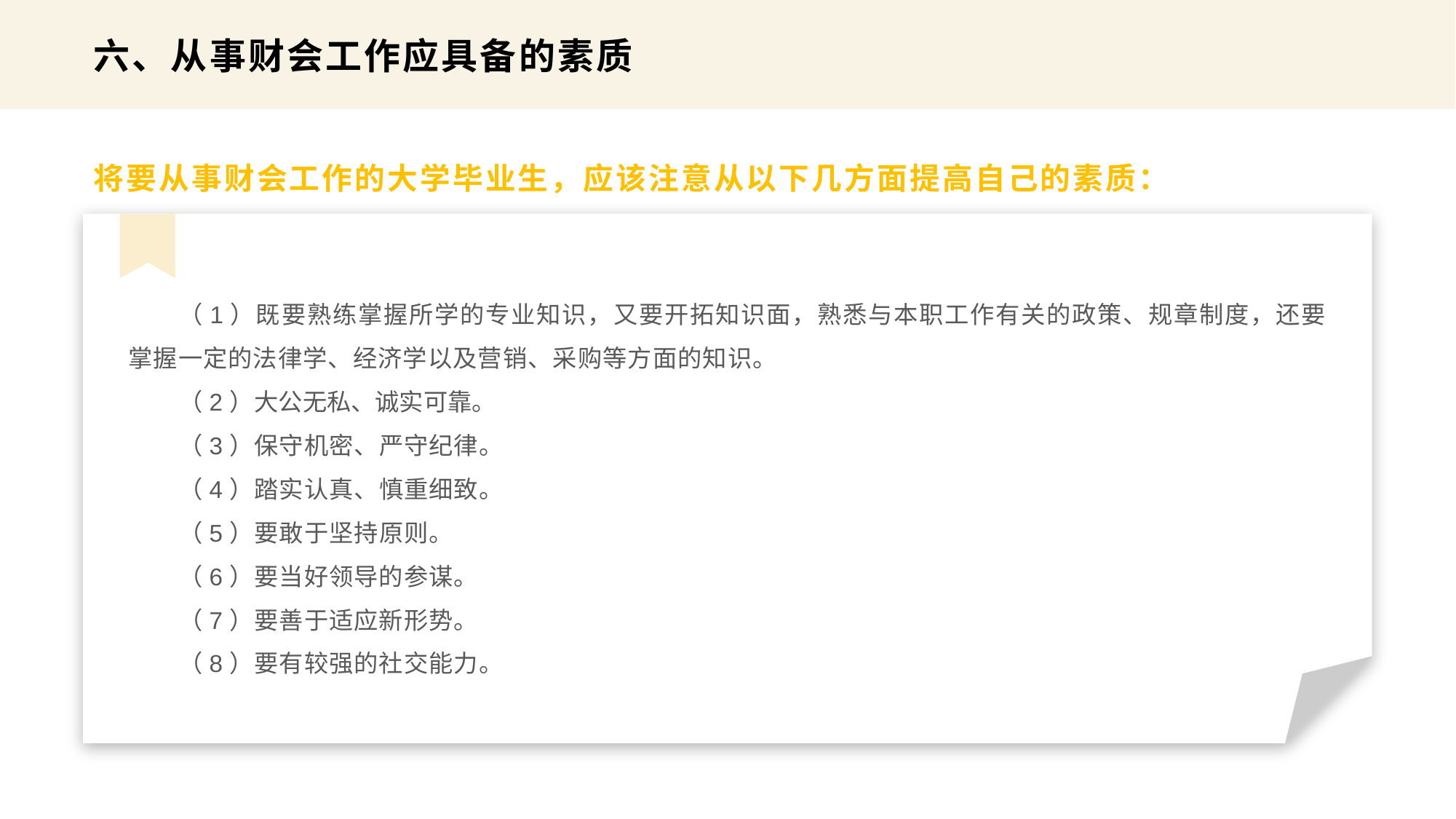

六、从事财会工作应具备的素质
将要从事财会工作的大学毕业生，应该注意从以下几方面提高自己的素质：

（1）既要熟练掌握所学的专业知识，又要开拓知识面，熟悉与本职工作有关的政策、规章制度，还要掌握一定的法律学、经济学以及营销、采购等方面的知识。
（2）大公无私、诚实可靠。
（3）保守机密、严守纪律。
（4）踏实认真、慎重细致。
（5）要敢于坚持原则。
（6）要当好领导的参谋。
（7）要善于适应新形势。
（8）要有较强的社交能力。